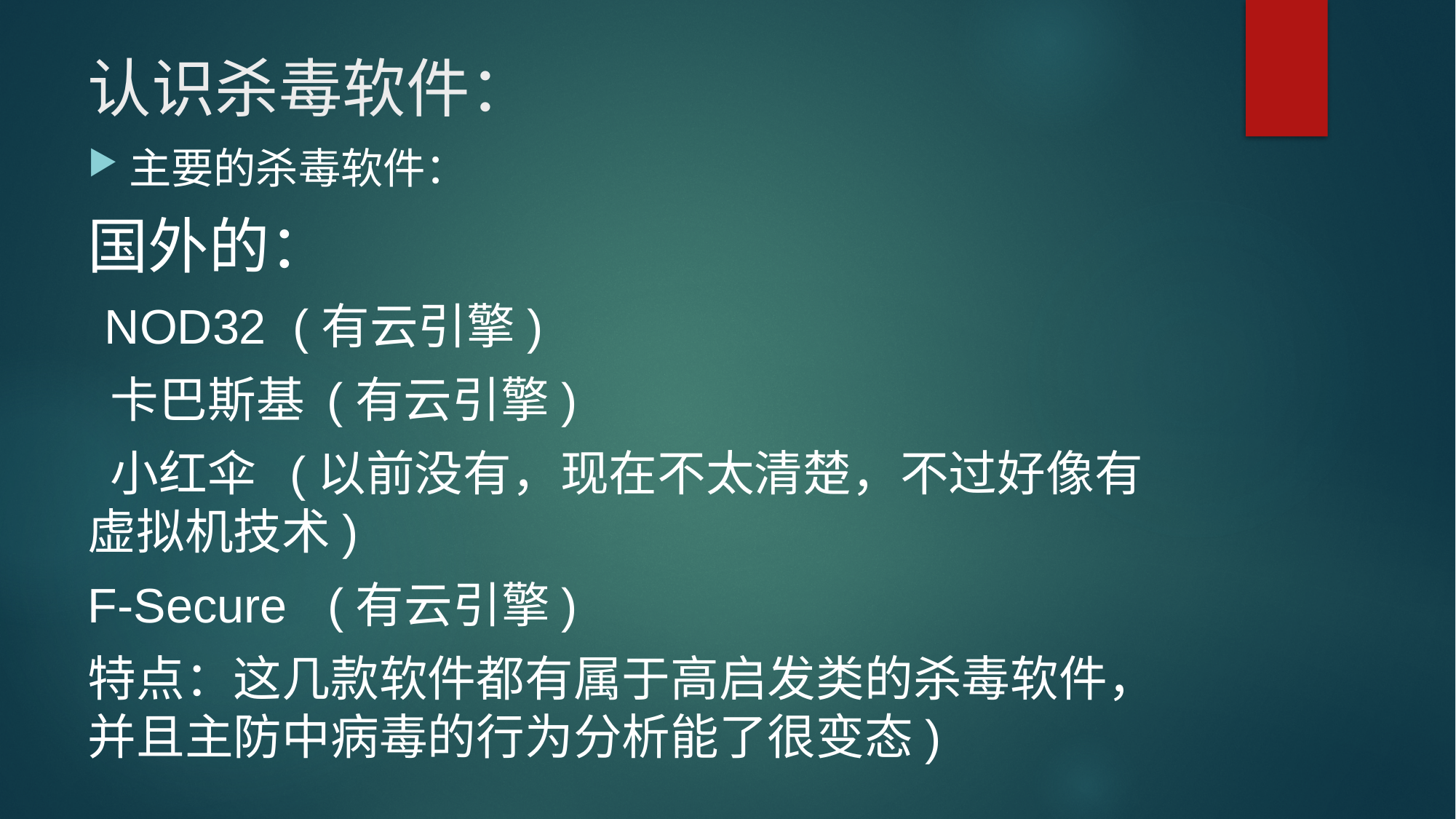

# 认识杀毒软件：
主要的杀毒软件：
国外的：
  NOD32  (有云引擎)
 卡巴斯基 (有云引擎)
 小红伞  (以前没有，现在不太清楚，不过好像有虚拟机技术)
F-Secure   (有云引擎)
特点：这几款软件都有属于高启发类的杀毒软件，并且主防中病毒的行为分析能了很变态)